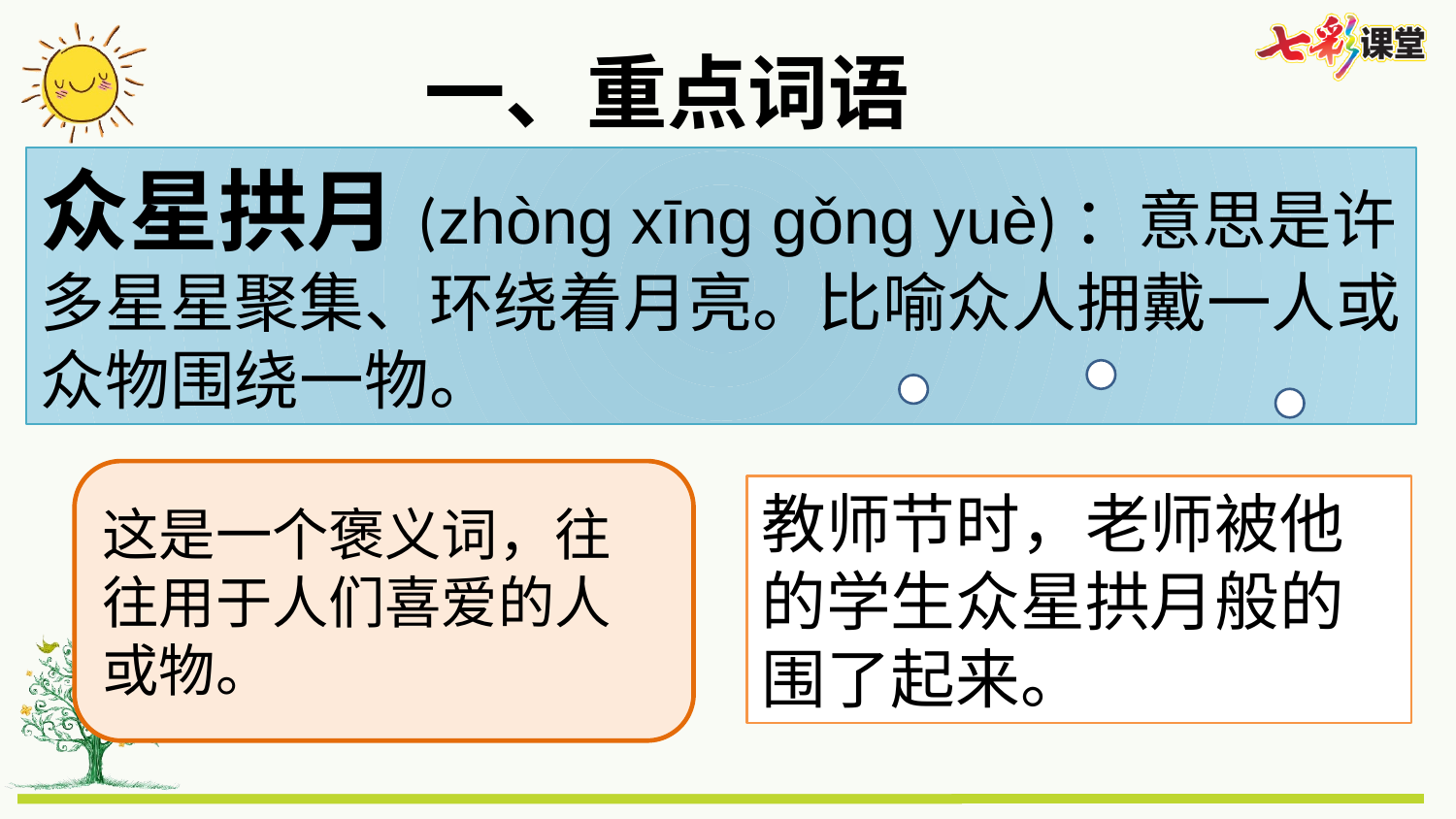

一、重点词语
众星拱月(zhòng xīng gǒng yuè)：意思是许多星星聚集、环绕着月亮。比喻众人拥戴一人或众物围绕一物。

这是一个褒义词，往往用于人们喜爱的人或物。
教师节时，老师被他的学生众星拱月般的围了起来。